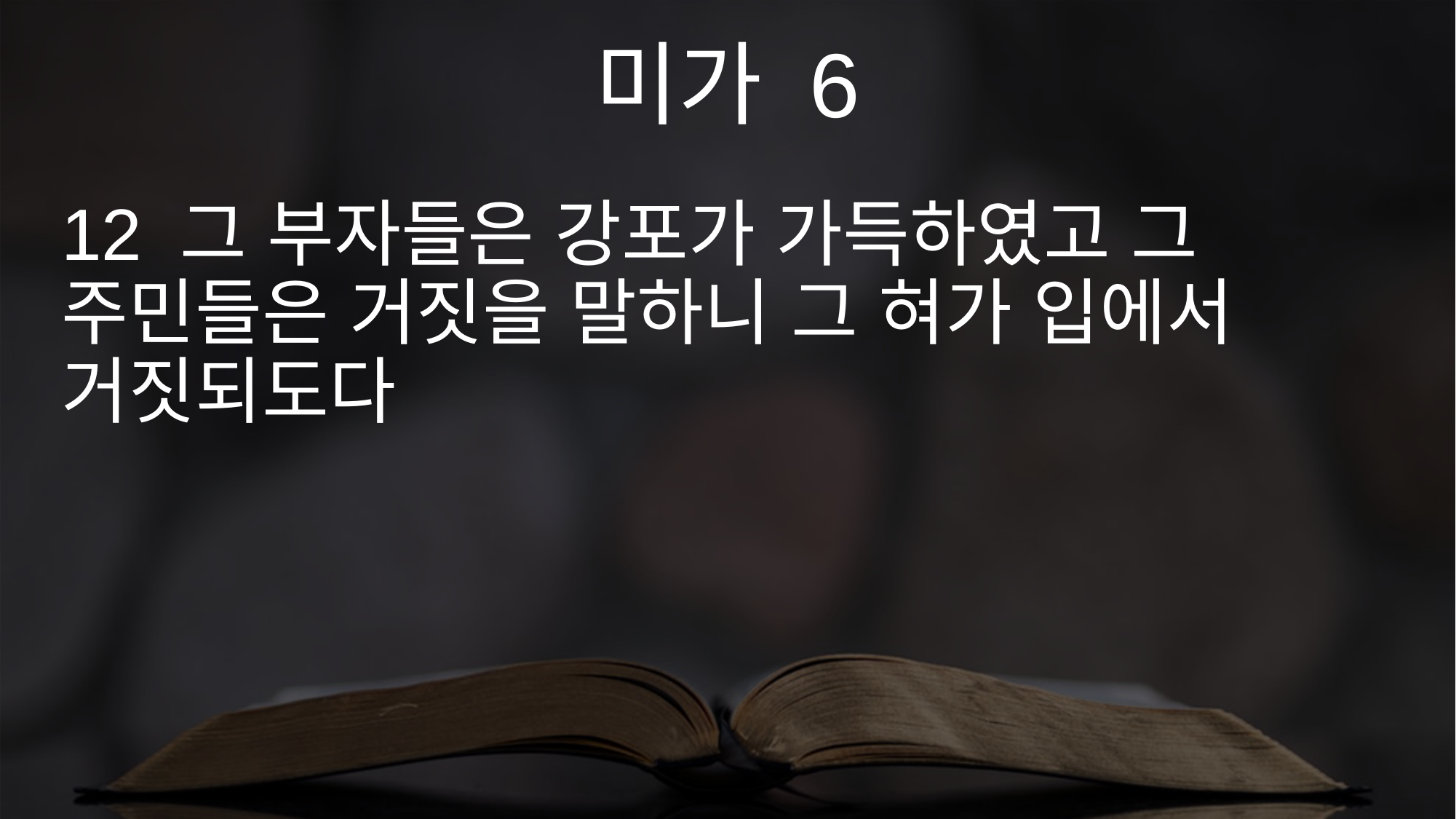

미가 6
12 그 부자들은 강포가 가득하였고 그 주민들은 거짓을 말하니 그 혀가 입에서 거짓되도다